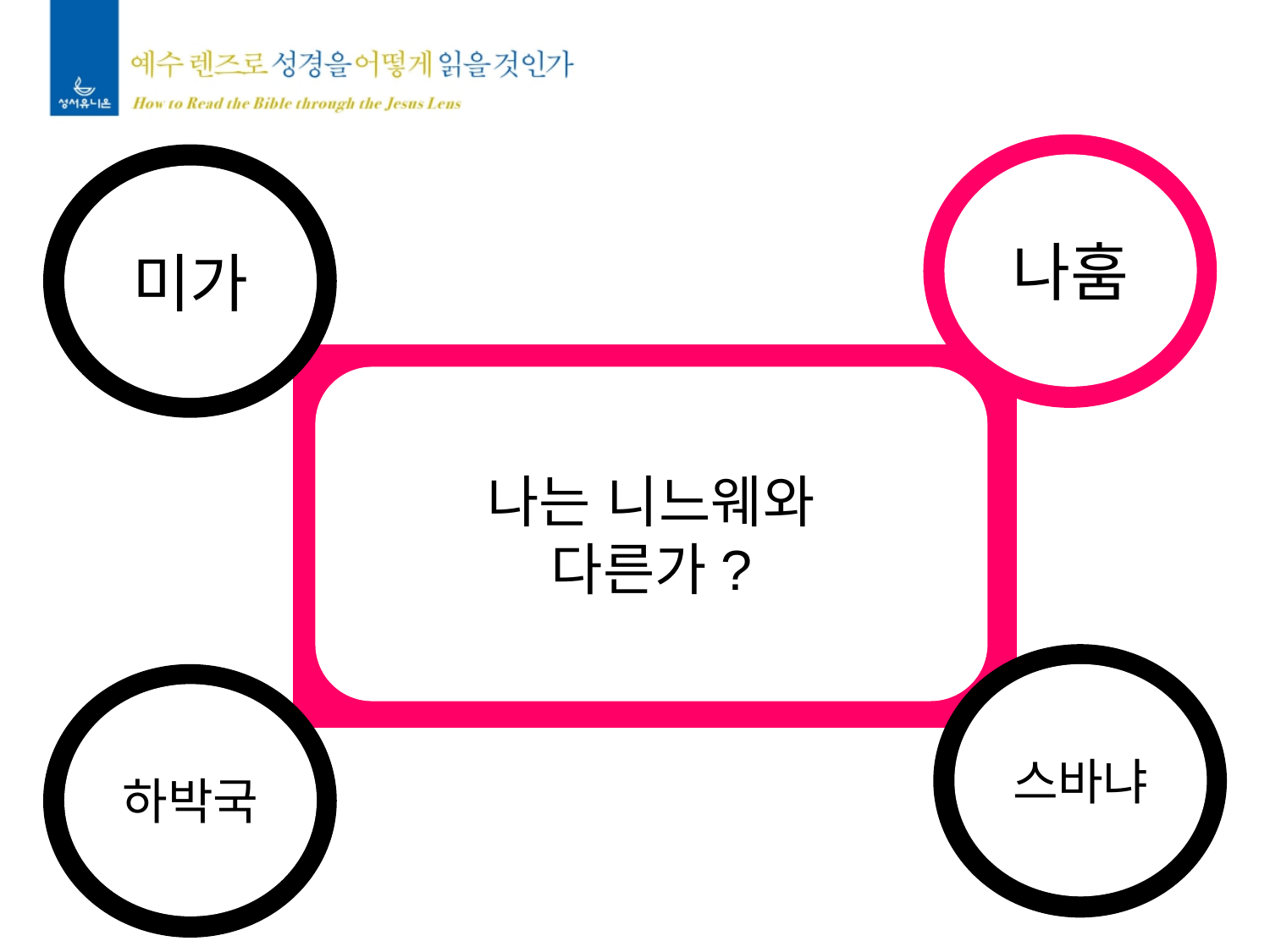

나훔
미가

나는 니느웨와
다른가?

스바냐
하박국